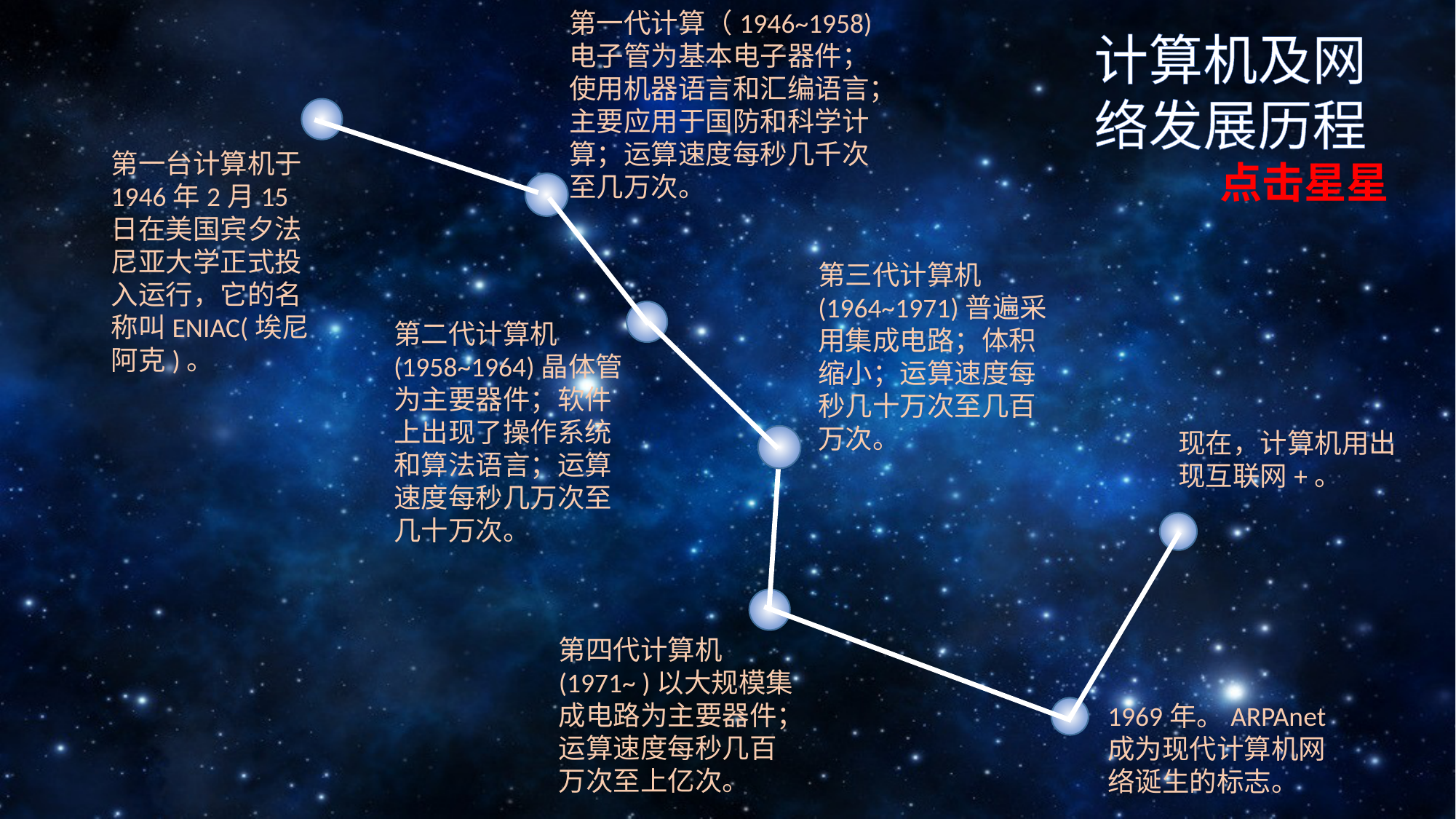

第一代计算（1946~1958)电子管为基本电子器件；使用机器语言和汇编语言；主要应用于国防和科学计算；运算速度每秒几千次至几万次。
计算机及网络发展历程
            点击星星

第一台计算机于1946年2月15日在美国宾夕法尼亚大学正式投入运行，它的名称叫ENIAC(埃尼阿克)。

第三代计算机(1964~1971)普遍采用集成电路；体积缩小；运算速度每秒几十万次至几百万次。

第二代计算机(1958~1964)晶体管为主要器件；软件上出现了操作系统和算法语言；运算速度每秒几万次至几十万次。
现在，计算机用出现互联网+。

第四代计算机(1971~ )以大规模集成电路为主要器件；运算速度每秒几百万次至上亿次。
1969年。ARPAnet成为现代计算机网络诞生的标志。